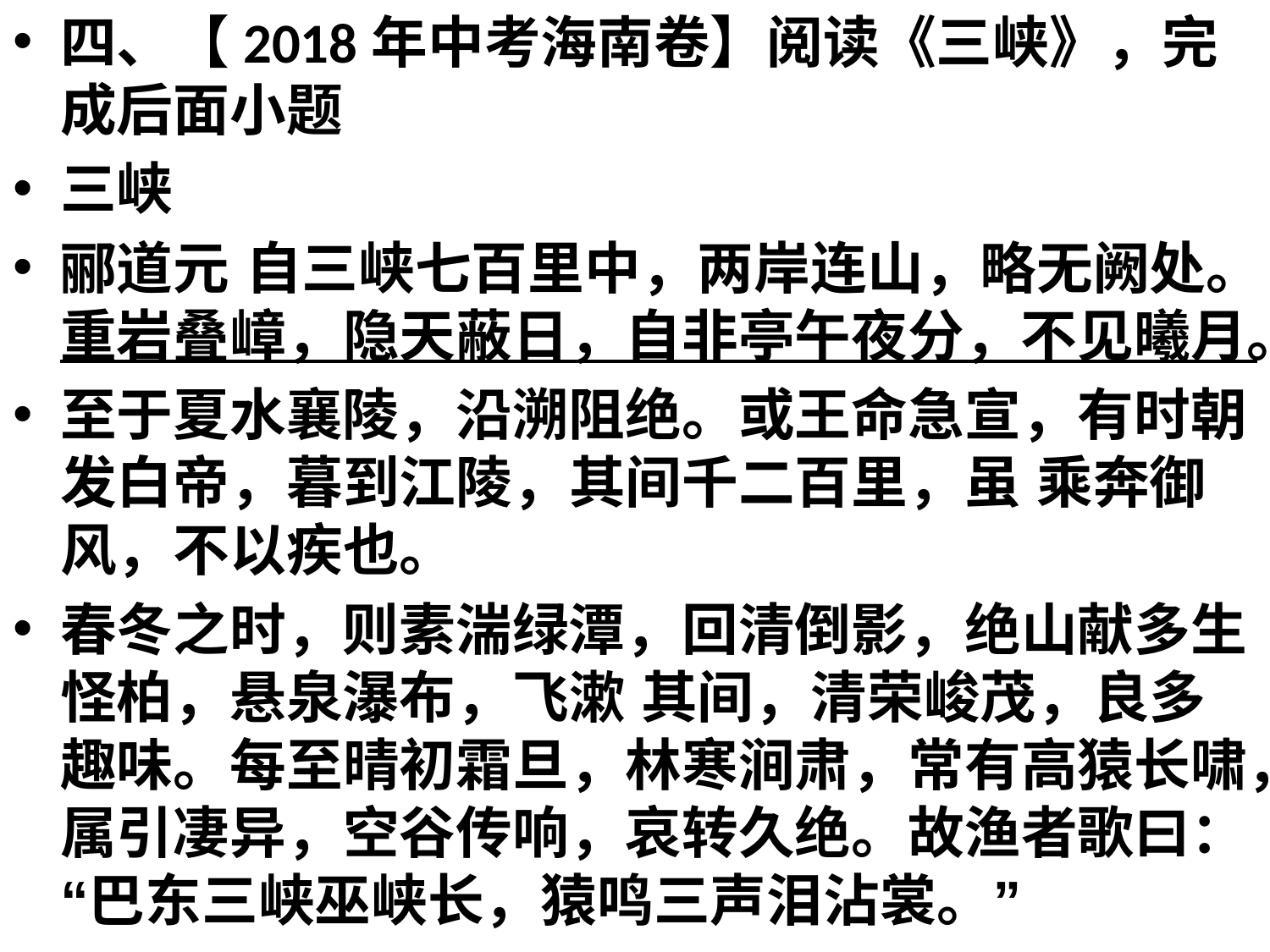

四、【2018年中考海南卷】阅读《三峡》，完成后面小题
三峡
郦道元 自三峡七百里中，两岸连山，略无阙处。重岩叠嶂，隐天蔽日，自非亭午夜分，不见曦月。
至于夏水襄陵，沿溯阻绝。或王命急宣，有时朝发白帝，暮到江陵，其间千二百里，虽 乘奔御风，不以疾也。
春冬之时，则素湍绿潭，回清倒影，绝山献多生怪柏，悬泉瀑布，飞漱 其间，清荣峻茂，良多趣味。每至晴初霜旦，林寒涧肃，常有高猿长啸，属引凄异，空谷传响，哀转久绝。故渔者歌曰：“巴东三峡巫峡长，猿鸣三声泪沾裳。”

#